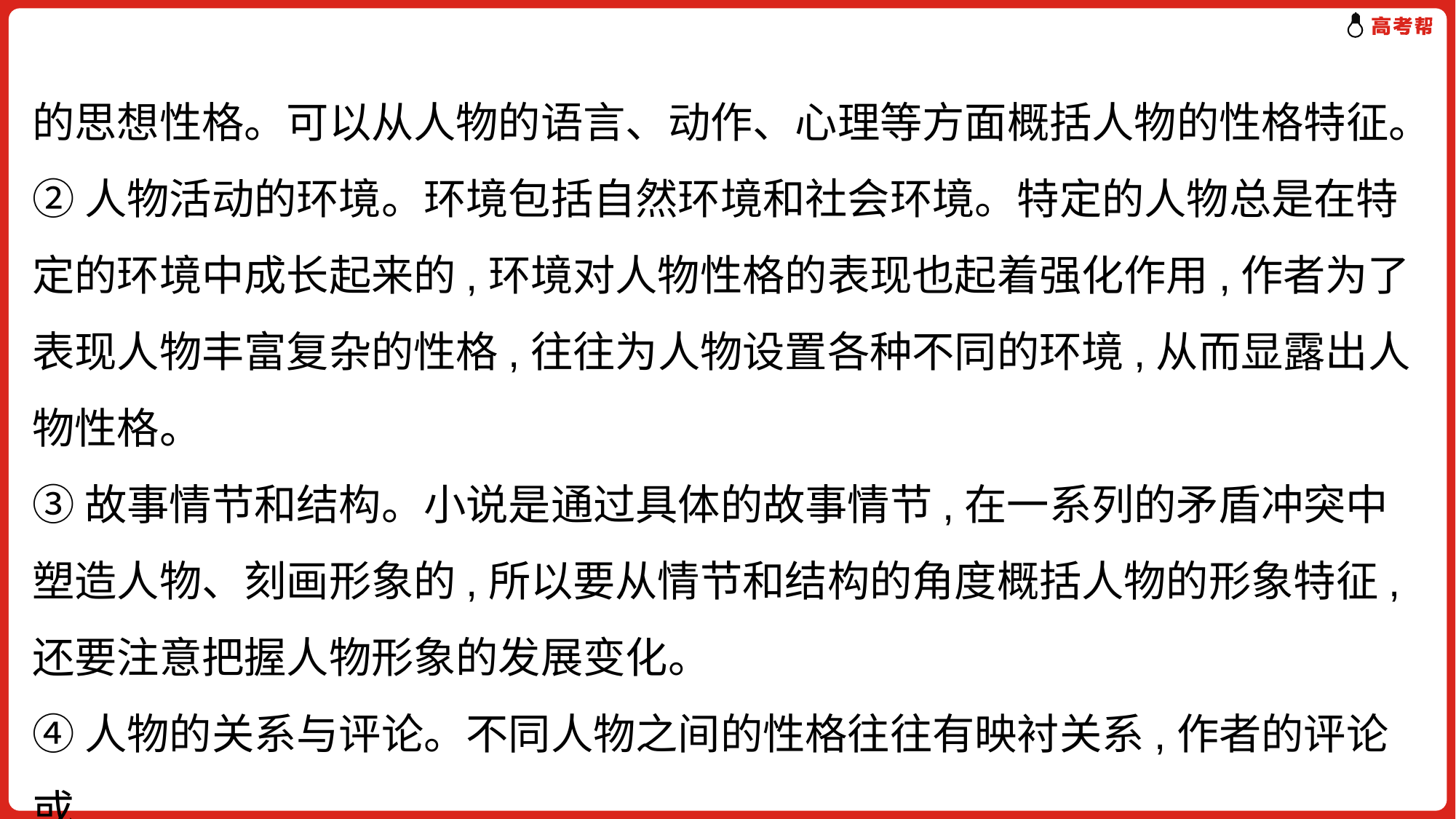

的思想性格。可以从人物的语言、动作、心理等方面概括人物的性格特征。
②人物活动的环境。环境包括自然环境和社会环境。特定的人物总是在特定的环境中成长起来的,环境对人物性格的表现也起着强化作用,作者为了表现人物丰富复杂的性格,往往为人物设置各种不同的环境,从而显露出人物性格。
③故事情节和结构。小说是通过具体的故事情节,在一系列的矛盾冲突中塑造人物、刻画形象的,所以要从情节和结构的角度概括人物的形象特征,还要注意把握人物形象的发展变化。
④人物的关系与评论。不同人物之间的性格往往有映衬关系,作者的评论或